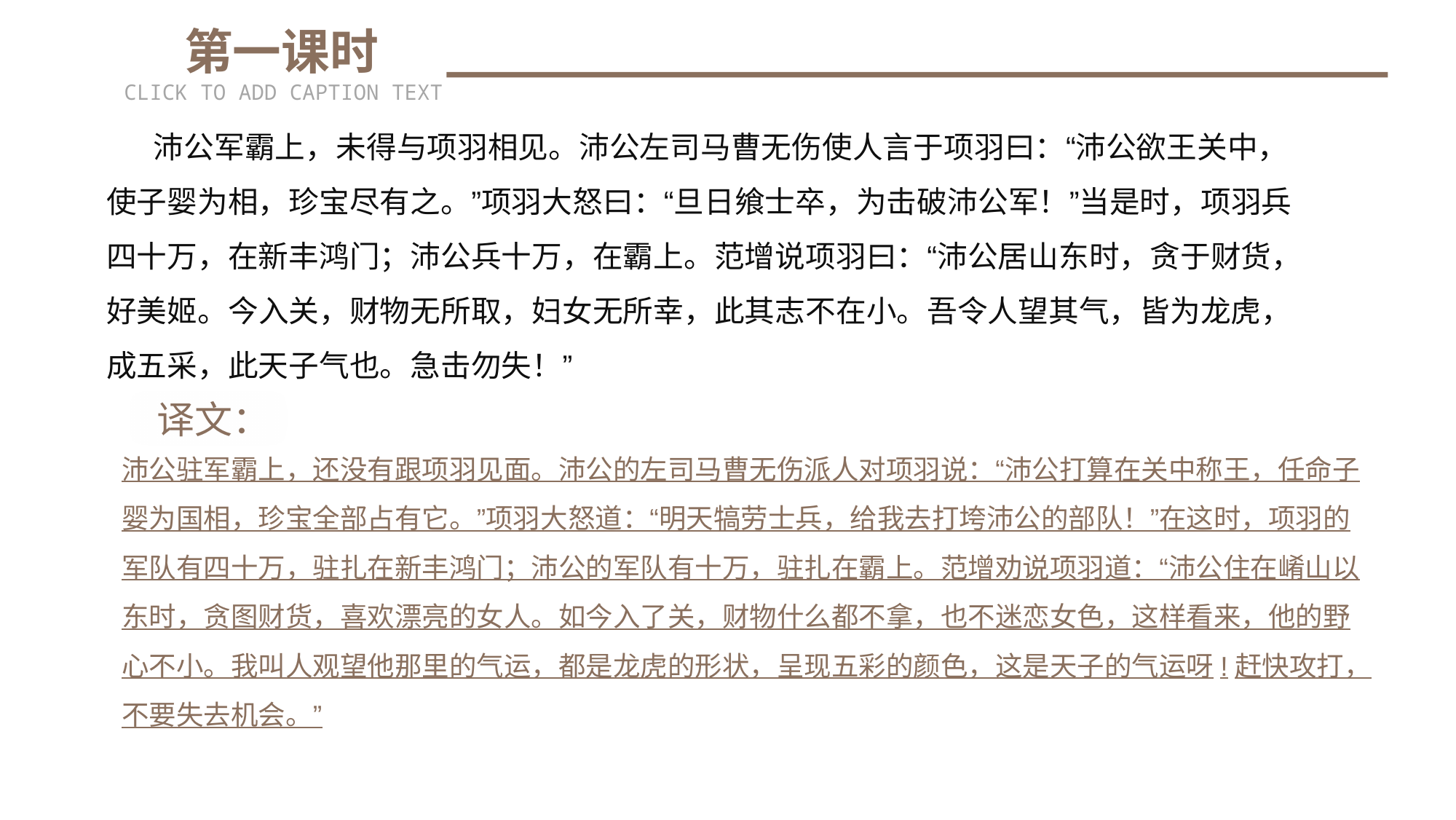

第一课时

CLICK TO ADD CAPTION TEXT
　  沛公军霸上，未得与项羽相见。沛公左司马曹无伤使人言于项羽曰：“沛公欲王关中，使子婴为相，珍宝尽有之。”项羽大怒曰：“旦日飨士卒，为击破沛公军！”当是时，项羽兵四十万，在新丰鸿门；沛公兵十万，在霸上。范增说项羽曰：“沛公居山东时，贪于财货，好美姬。今入关，财物无所取，妇女无所幸，此其志不在小。吾令人望其气，皆为龙虎，成五采，此天子气也。急击勿失！”
 译文：
沛公驻军霸上，还没有跟项羽见面。沛公的左司马曹无伤派人对项羽说：“沛公打算在关中称王，任命子婴为国相，珍宝全部占有它。”项羽大怒道：“明天犒劳士兵，给我去打垮沛公的部队！”在这时，项羽的军队有四十万，驻扎在新丰鸿门；沛公的军队有十万，驻扎在霸上。范增劝说项羽道：“沛公住在崤山以东时，贪图财货，喜欢漂亮的女人。如今入了关，财物什么都不拿，也不迷恋女色，这样看来，他的野心不小。我叫人观望他那里的气运，都是龙虎的形状，呈现五彩的颜色，这是天子的气运呀!赶快攻打，不要失去机会。”